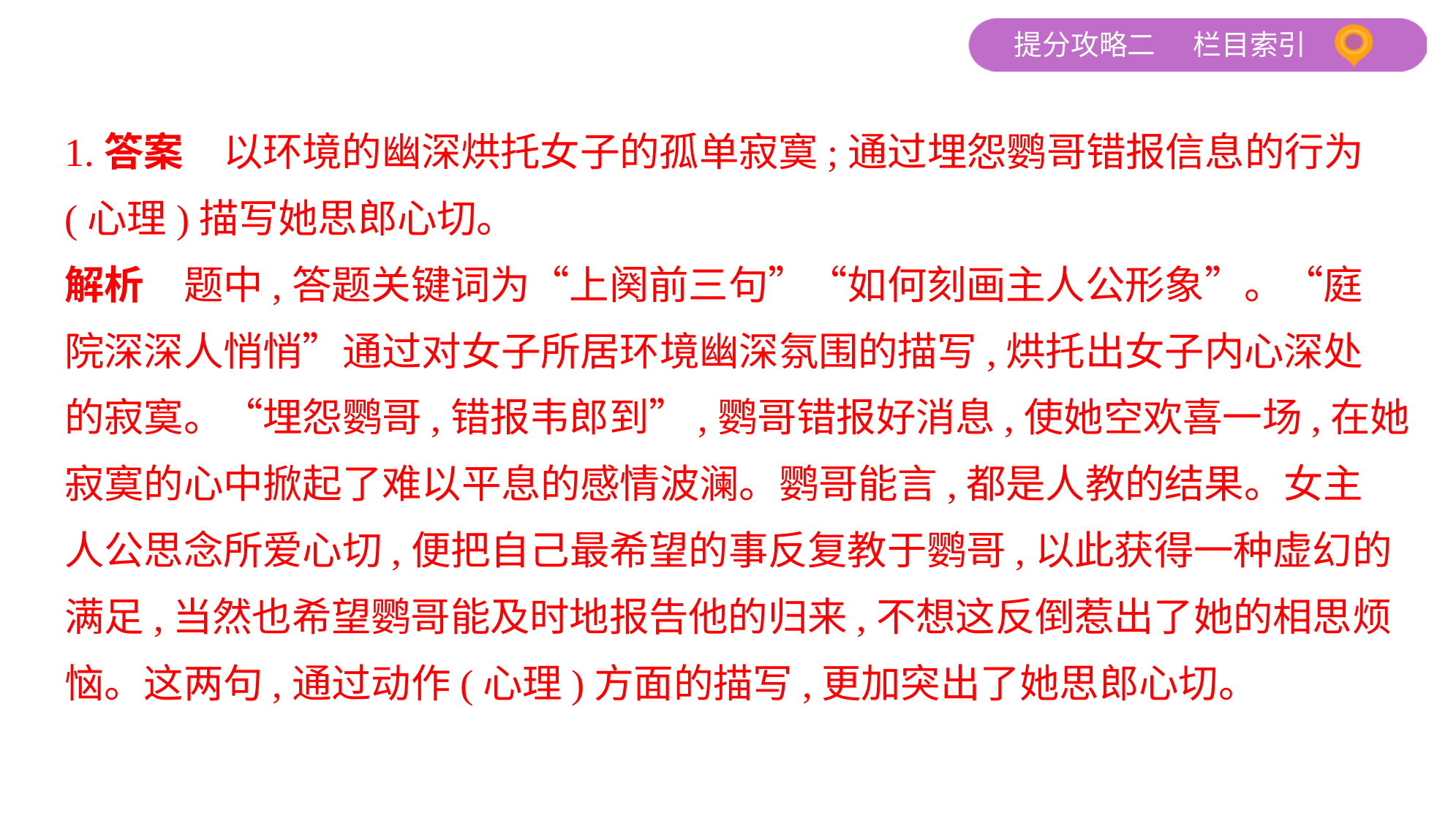

1.答案　以环境的幽深烘托女子的孤单寂寞;通过埋怨鹦哥错报信息的行为
(心理)描写她思郎心切。
解析　题中,答题关键词为“上阕前三句”“如何刻画主人公形象”。“庭
院深深人悄悄”通过对女子所居环境幽深氛围的描写,烘托出女子内心深处
的寂寞。“埋怨鹦哥,错报韦郎到”,鹦哥错报好消息,使她空欢喜一场,在她
寂寞的心中掀起了难以平息的感情波澜。鹦哥能言,都是人教的结果。女主
人公思念所爱心切,便把自己最希望的事反复教于鹦哥,以此获得一种虚幻的
满足,当然也希望鹦哥能及时地报告他的归来,不想这反倒惹出了她的相思烦
恼。这两句,通过动作(心理)方面的描写,更加突出了她思郎心切。